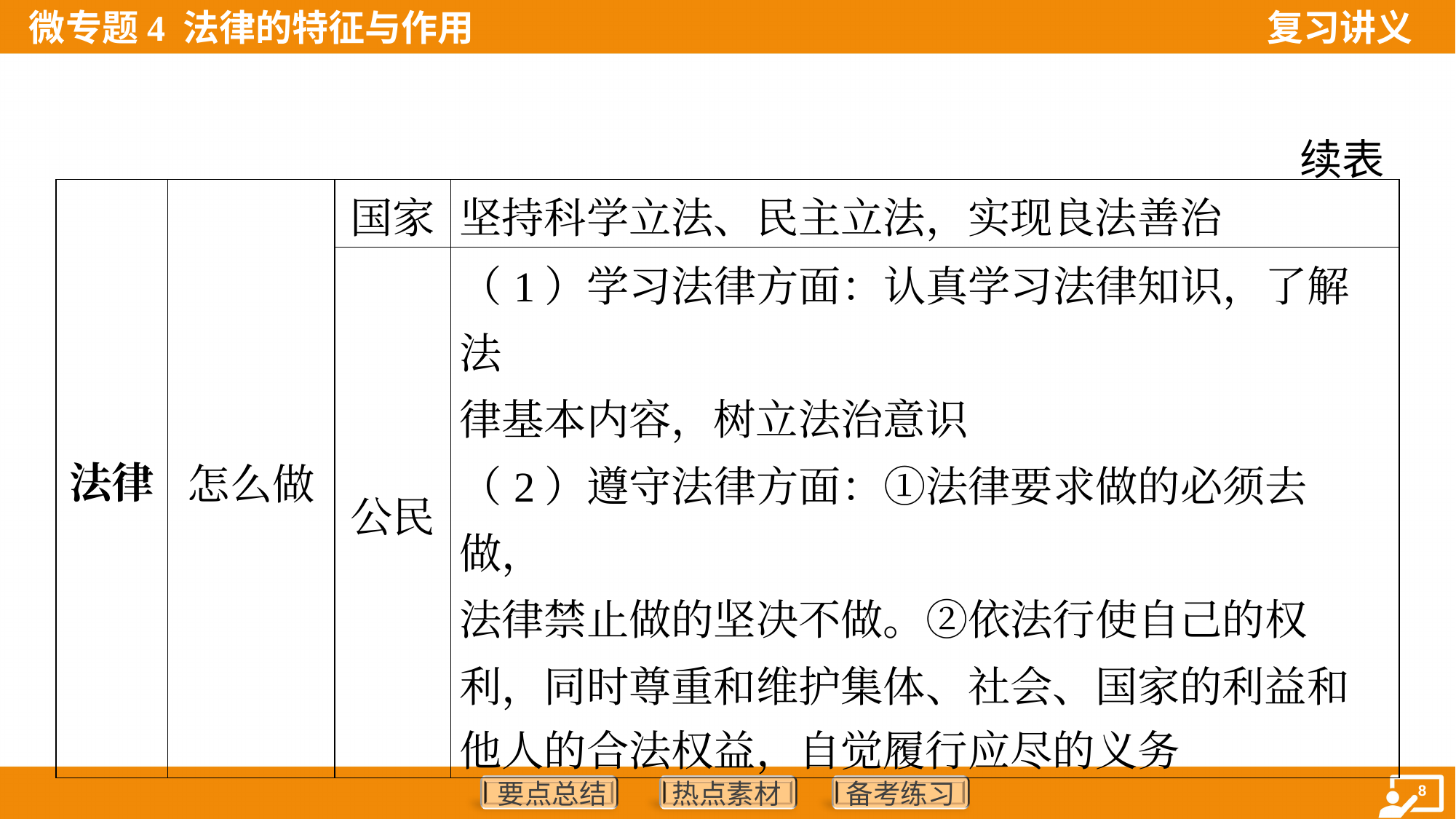

续表
| 法律 | 怎么做 | 国家 | 坚持科学立法、民主立法，实现良法善治 |
| --- | --- | --- | --- |
|  |  | 公民 | （1）学习法律方面：认真学习法律知识，了解法 律基本内容，树立法治意识 （2）遵守法律方面：①法律要求做的必须去做， 法律禁止做的坚决不做。②依法行使自己的权 利，同时尊重和维护集体、社会、国家的利益和 他人的合法权益，自觉履行应尽的义务 |